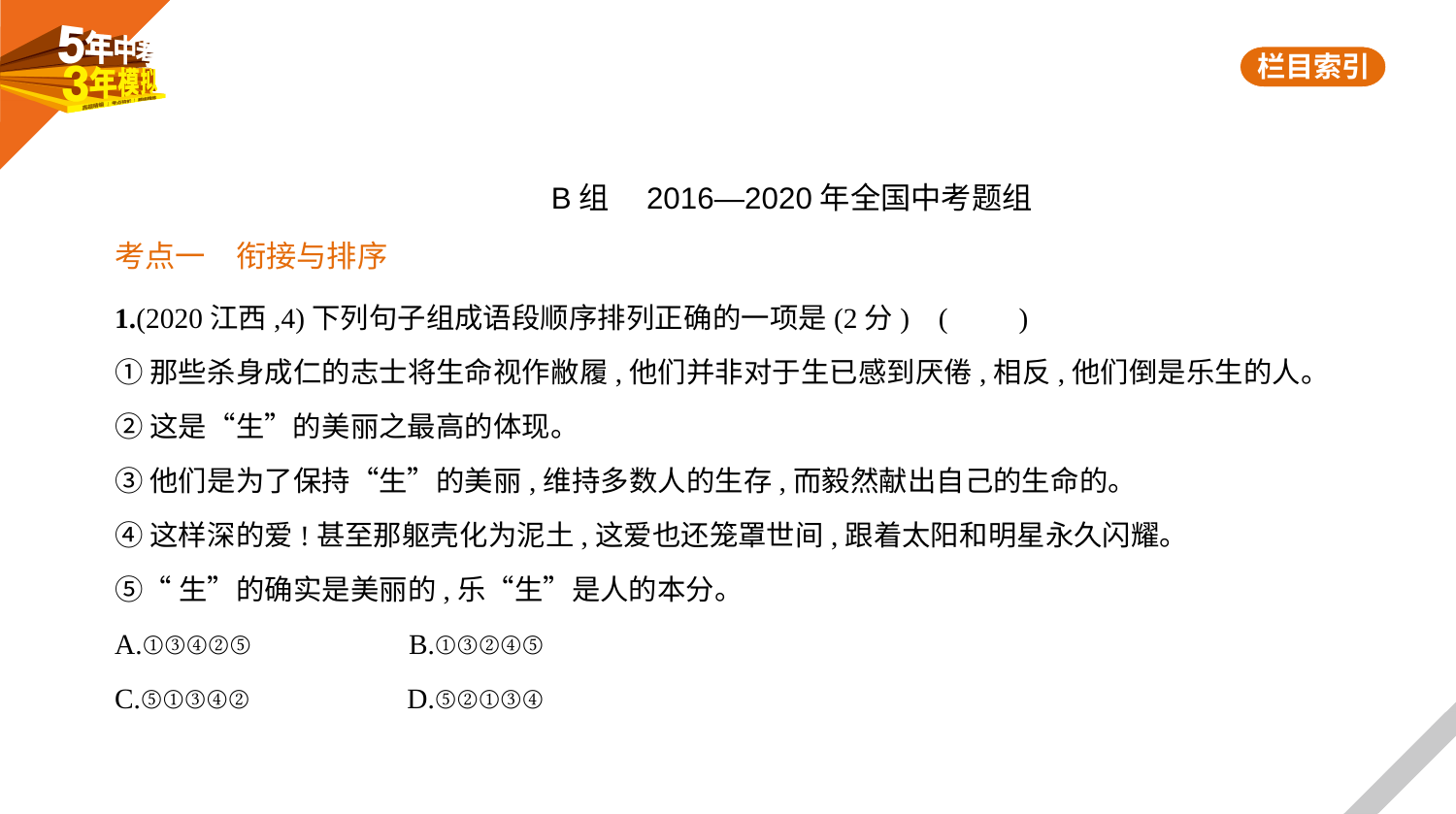

B组　2016—2020年全国中考题组
考点一　衔接与排序
1.(2020江西,4)下列句子组成语段顺序排列正确的一项是(2分) (　　)
①那些杀身成仁的志士将生命视作敝履,他们并非对于生已感到厌倦,相反,他们倒是乐生的人。
②这是“生”的美丽之最高的体现。
③他们是为了保持“生”的美丽,维持多数人的生存,而毅然献出自己的生命的。
④这样深的爱!甚至那躯壳化为泥土,这爱也还笼罩世间,跟着太阳和明星永久闪耀。
⑤“生”的确实是美丽的,乐“生”是人的本分。
A.①③④②⑤　　　　　B.①③②④⑤
C.⑤①③④②　　　　　D.⑤②①③④